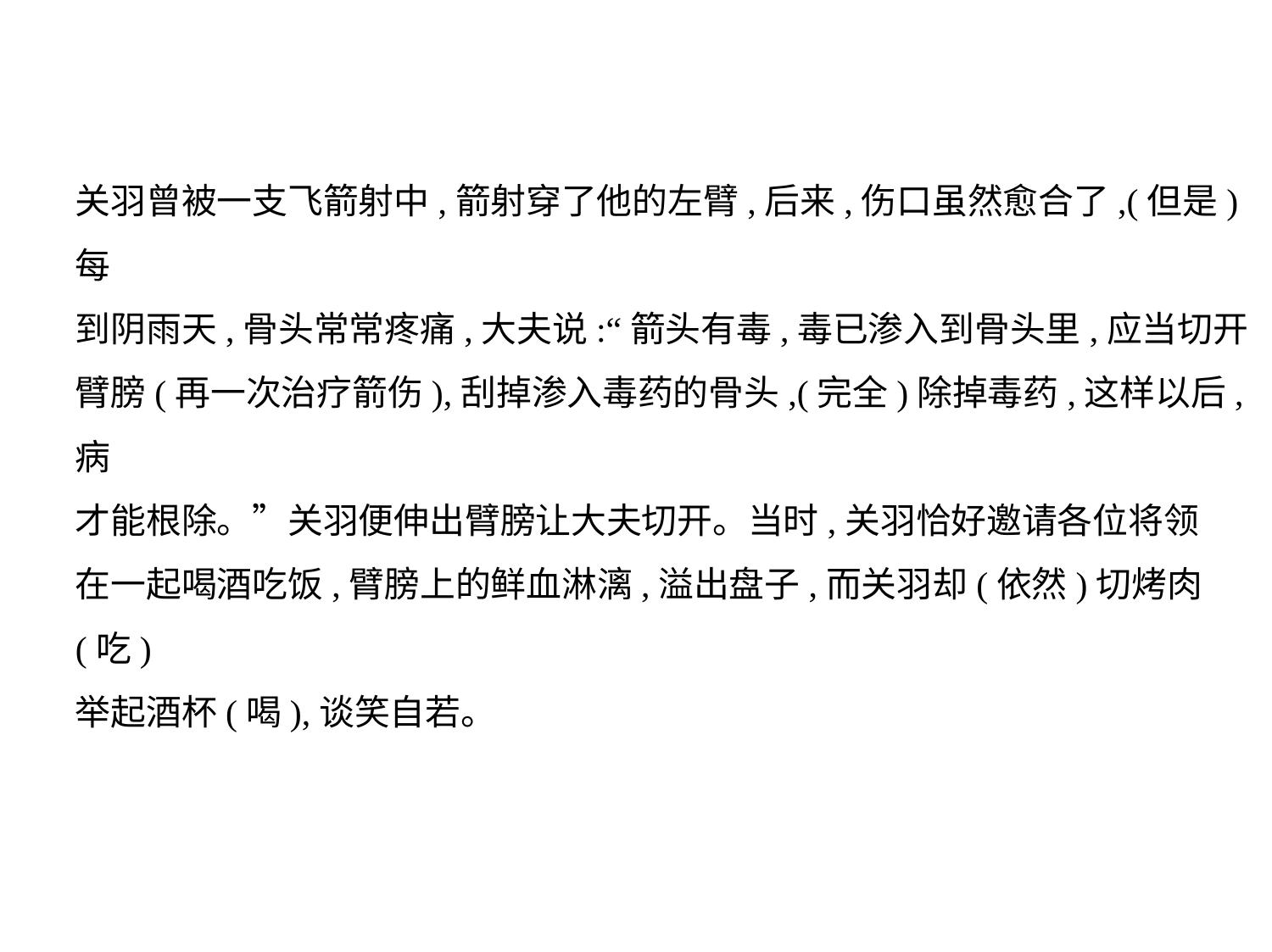

关羽曾被一支飞箭射中,箭射穿了他的左臂,后来,伤口虽然愈合了,(但是)每
到阴雨天,骨头常常疼痛,大夫说:“箭头有毒,毒已渗入到骨头里,应当切开
臂膀(再一次治疗箭伤),刮掉渗入毒药的骨头,(完全)除掉毒药,这样以后,病
才能根除。”关羽便伸出臂膀让大夫切开。当时,关羽恰好邀请各位将领
在一起喝酒吃饭,臂膀上的鲜血淋漓,溢出盘子,而关羽却(依然)切烤肉(吃)
举起酒杯(喝),谈笑自若。